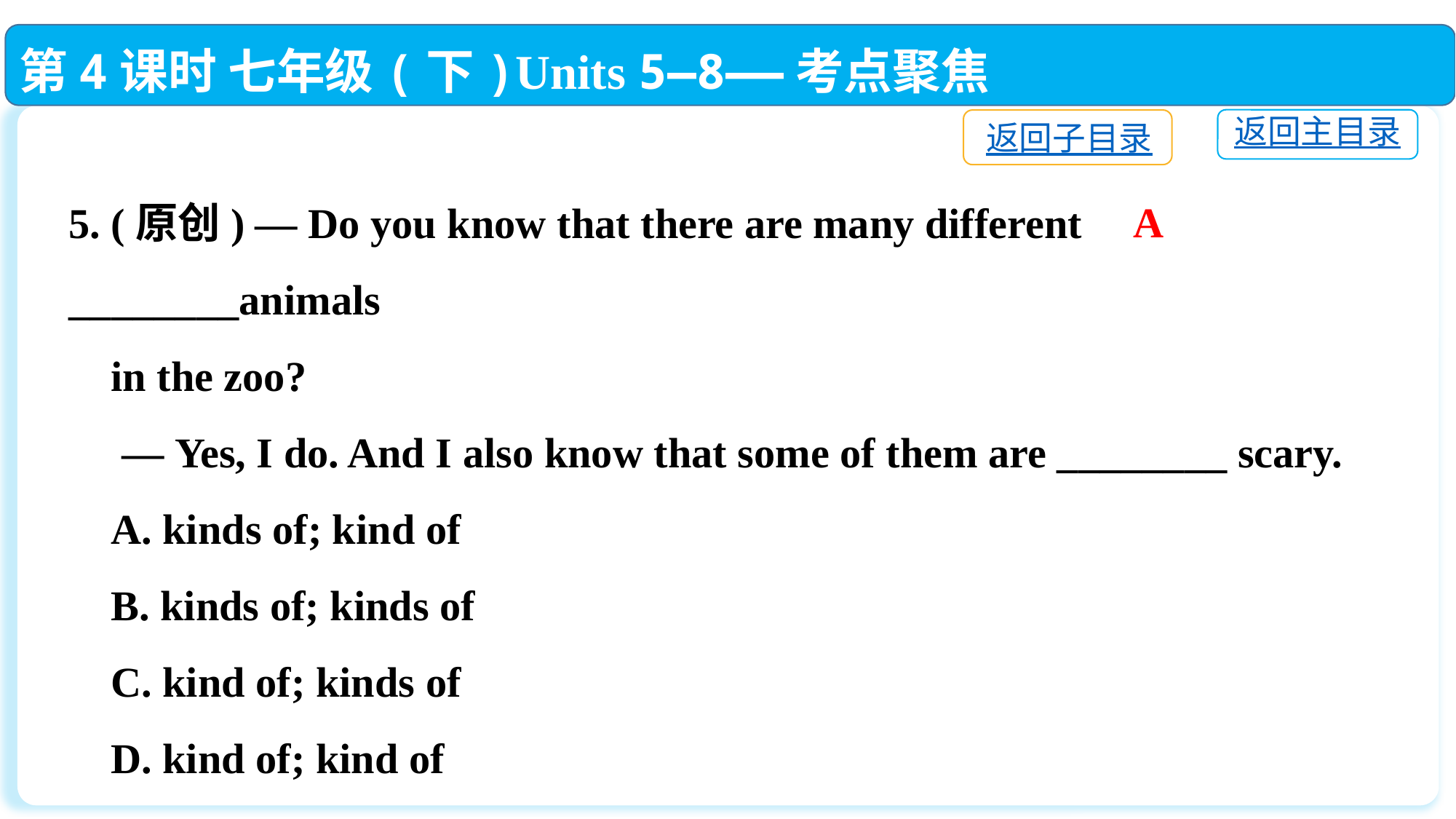

第4课时 七年级(下)Units 5—8——考点聚焦

返回主目录

返回子目录

5. (原创) — Do you know that there are many different ________animals
    in the zoo?
     — Yes, I do. And I also know that some of them are ________ scary.
    A. kinds of; kind of
    B. kinds of; kinds of
    C. kind of; kinds of
    D. kind of; kind of
A